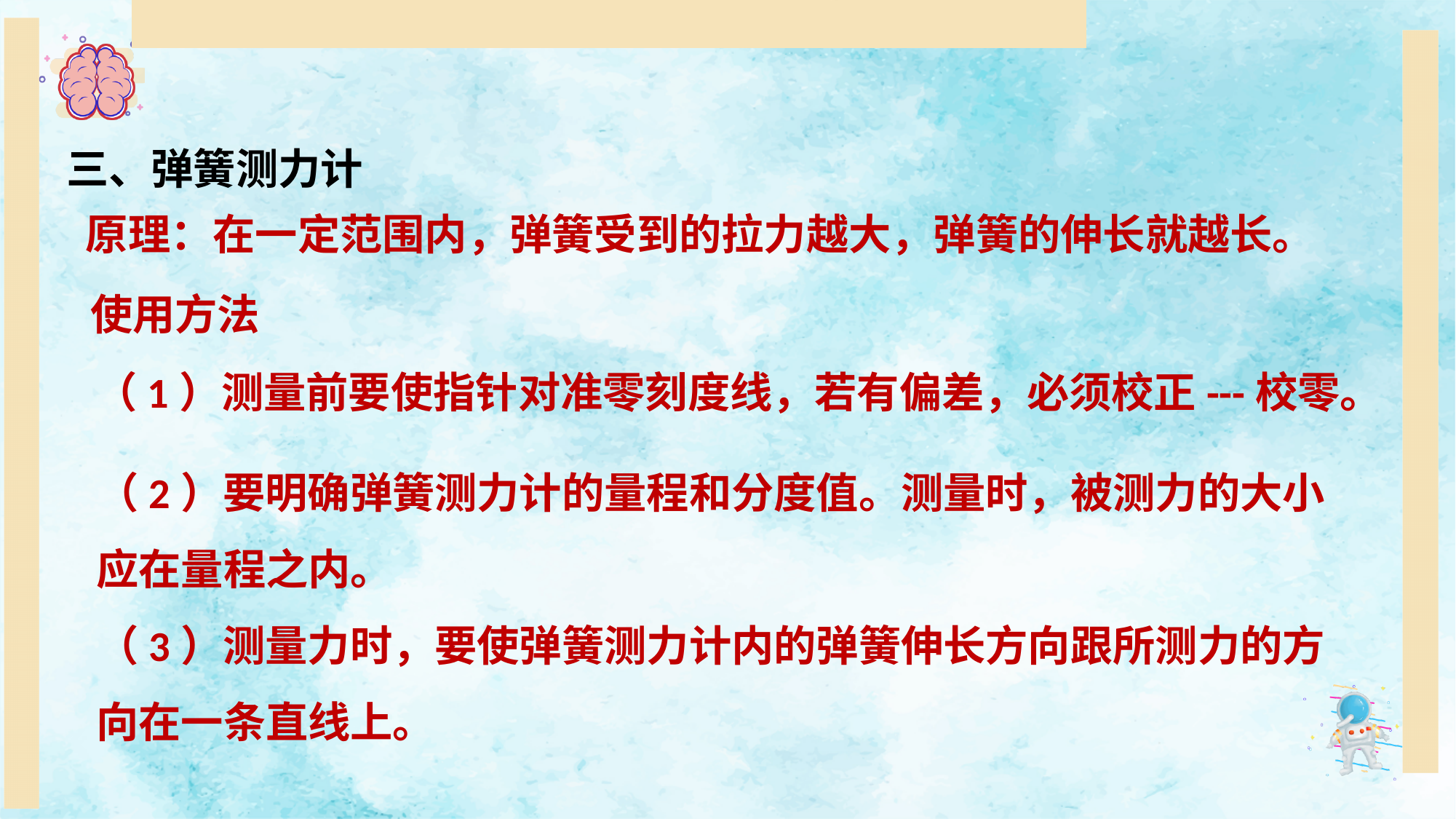

三、弹簧测力计
原理：在一定范围内，弹簧受到的拉力越大，弹簧的伸长就越长。

使用方法
（1）测量前要使指针对准零刻度线，若有偏差，必须校正---校零。
（2）要明确弹簧测力计的量程和分度值。测量时，被测力的大小应在量程之内。
（3）测量力时，要使弹簧测力计内的弹簧伸长方向跟所测力的方向在一条直线上。